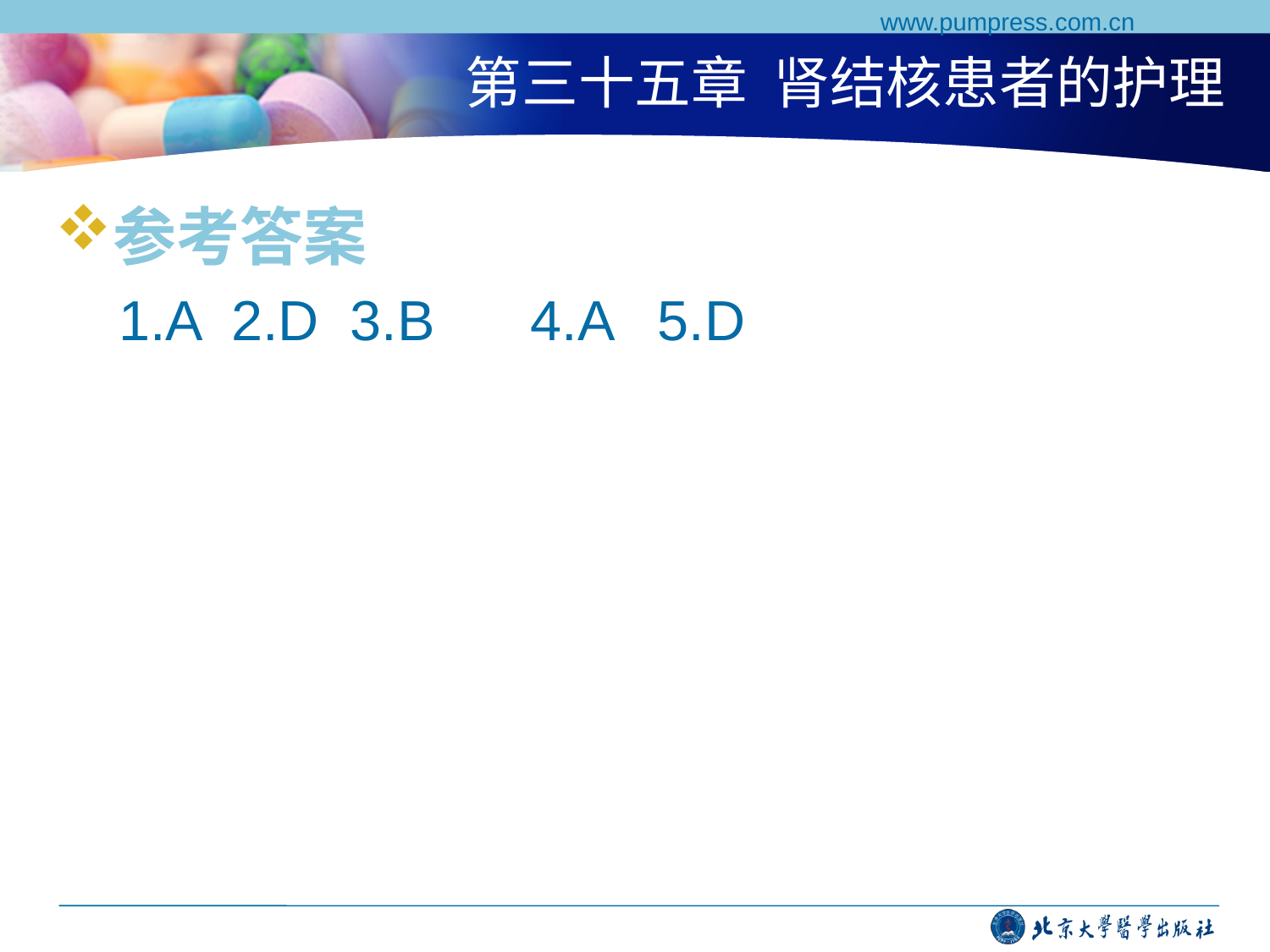

www.pumpress.com.cn
# 第三十五章  肾结核患者的护理
参考答案
1.A  2.D  3.B	  4.A	  5.D